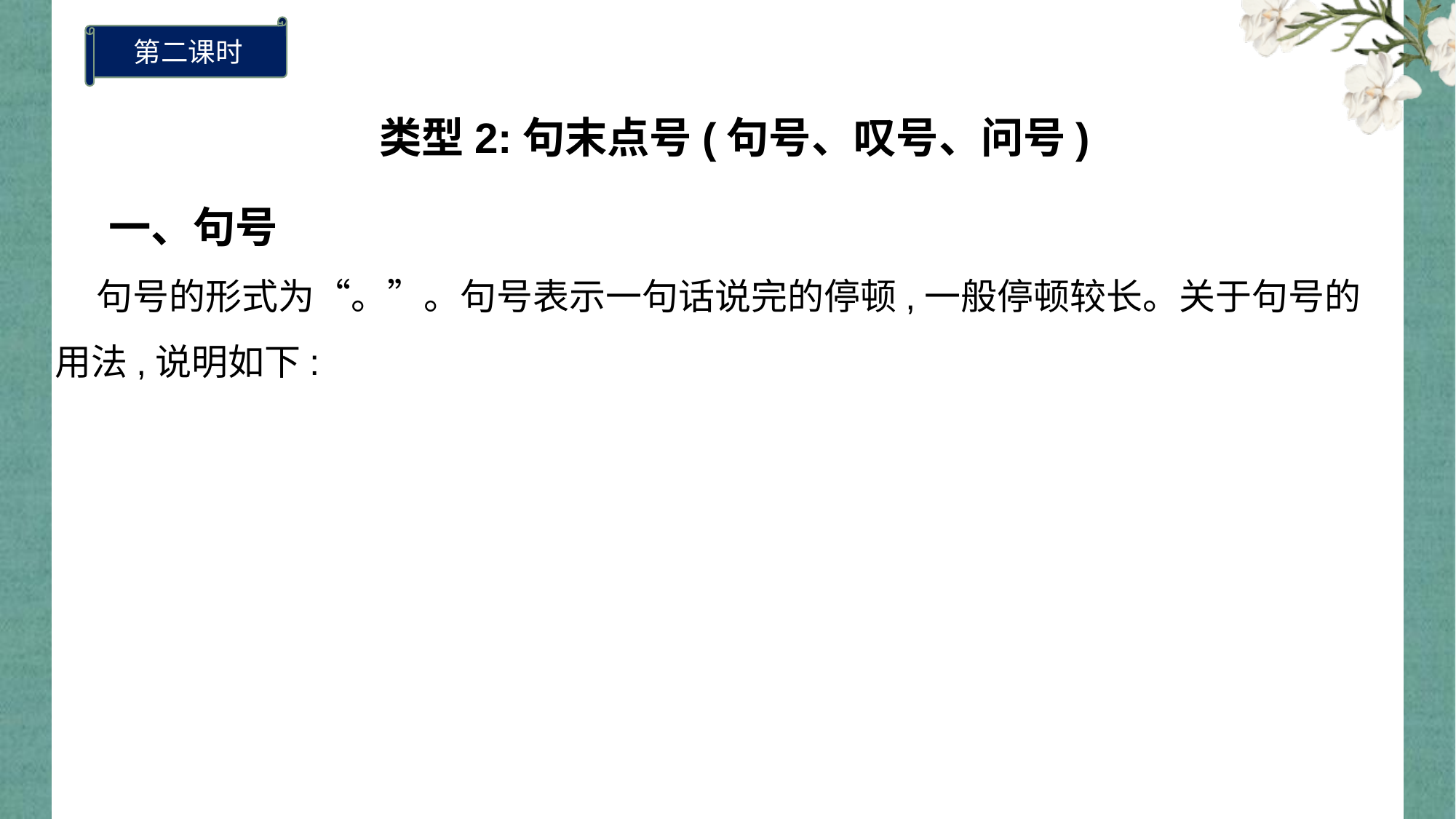

第二课时

     类型2:句末点号(句号、叹号、问号)
     一、句号
    句号的形式为“。”。句号表示一句话说完的停顿,一般停顿较长。关于句号的用法,说明如下: